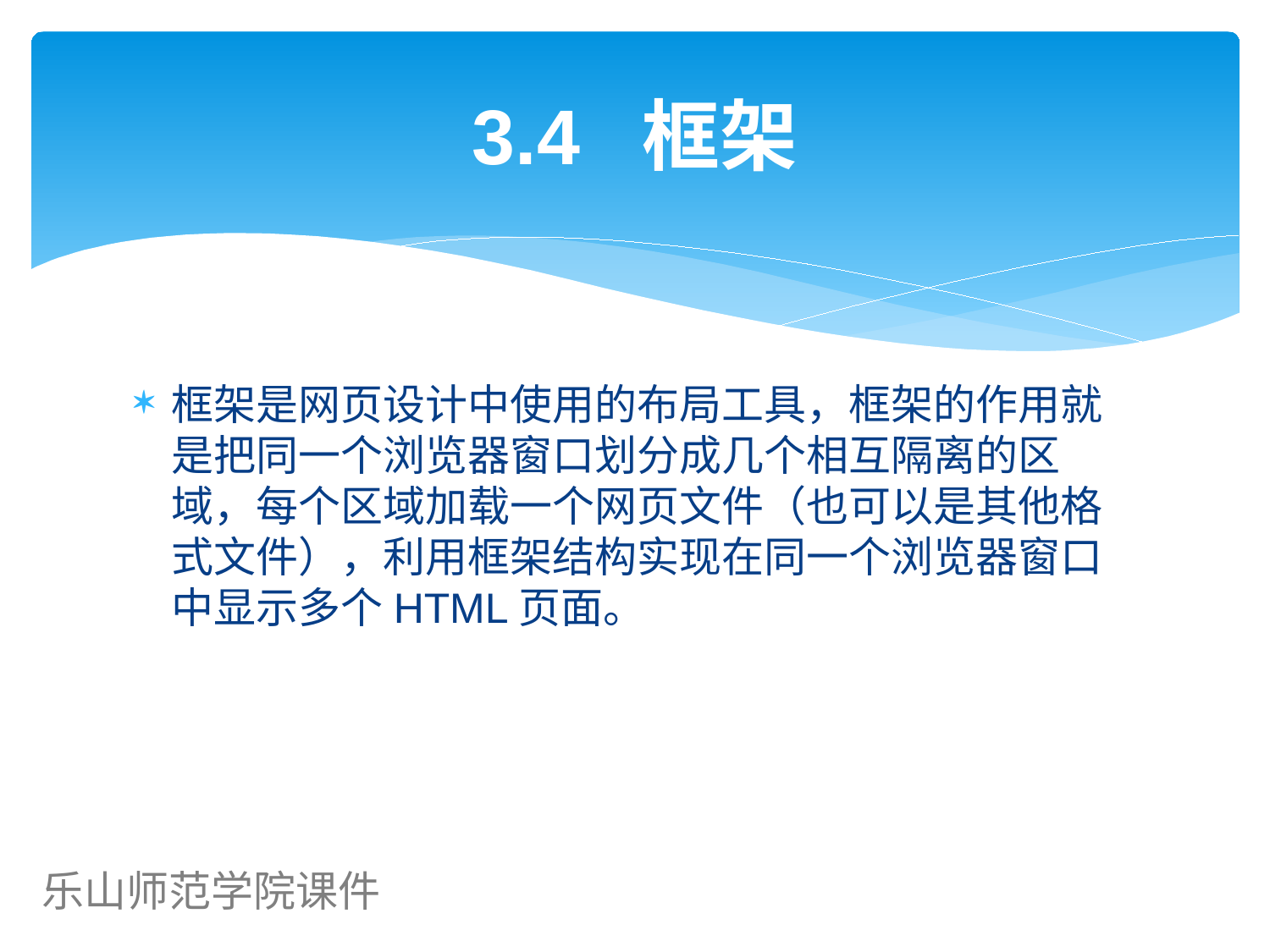

# 3.4  框架
框架是网页设计中使用的布局工具，框架的作用就是把同一个浏览器窗口划分成几个相互隔离的区域，每个区域加载一个网页文件（也可以是其他格式文件），利用框架结构实现在同一个浏览器窗口中显示多个HTML页面。